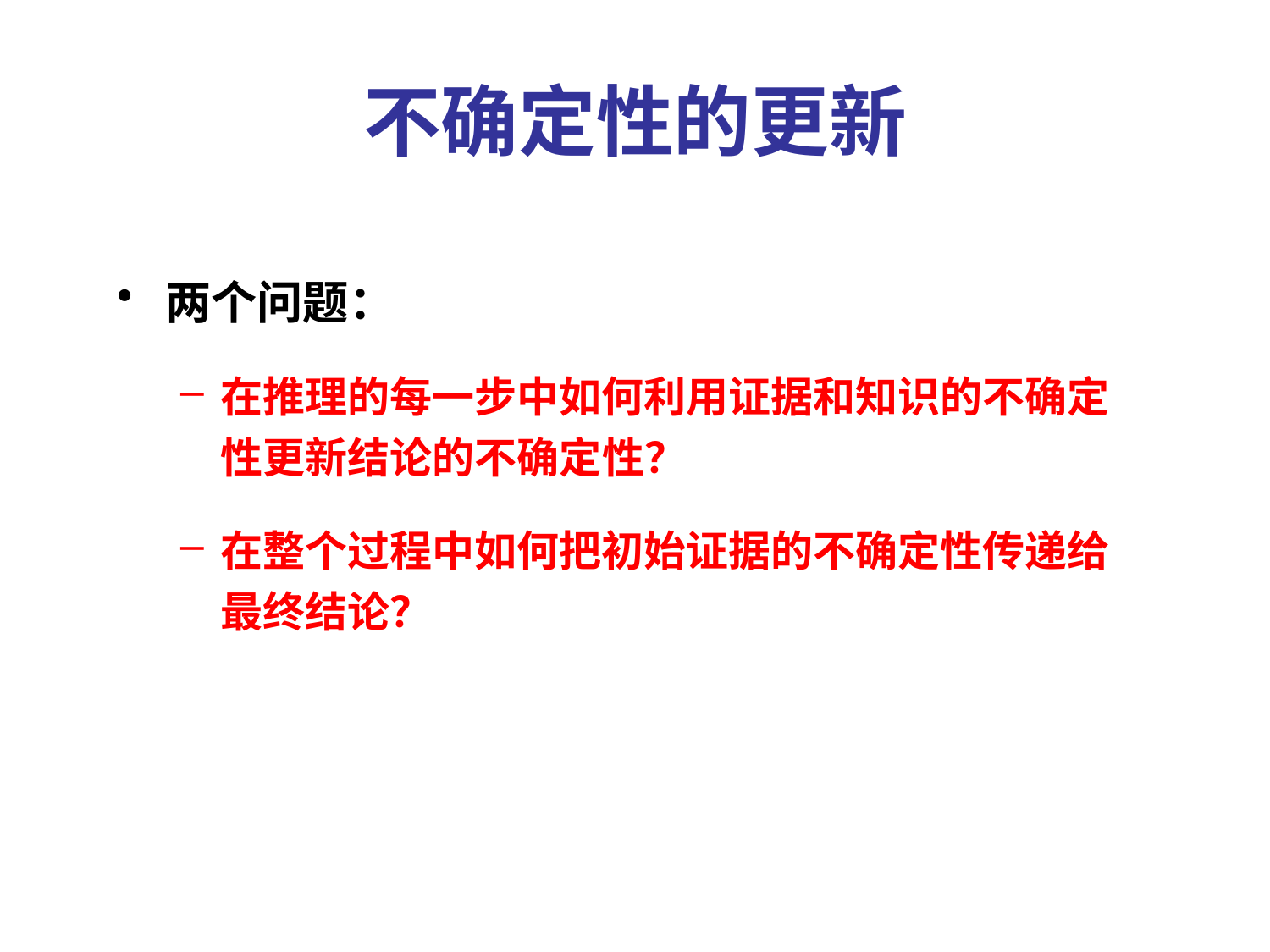

不确定性的更新
两个问题：
在推理的每一步中如何利用证据和知识的不确定性更新结论的不确定性？
在整个过程中如何把初始证据的不确定性传递给最终结论？